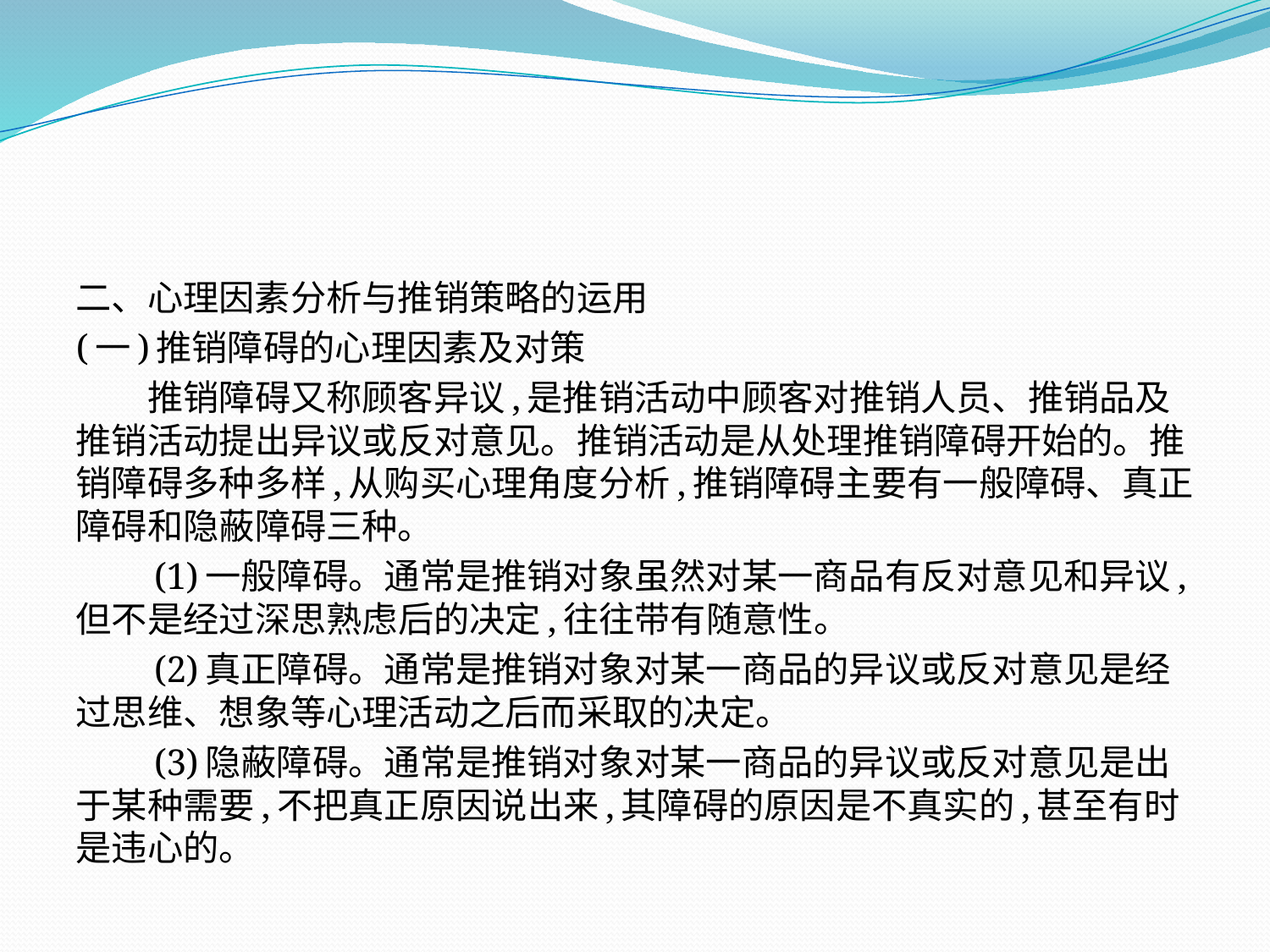

二、心理因素分析与推销策略的运用
(一)推销障碍的心理因素及对策
　　推销障碍又称顾客异议,是推销活动中顾客对推销人员、推销品及推销活动提出异议或反对意见。推销活动是从处理推销障碍开始的。推销障碍多种多样,从购买心理角度分析,推销障碍主要有一般障碍、真正障碍和隐蔽障碍三种。
　　(1)一般障碍。通常是推销对象虽然对某一商品有反对意见和异议,但不是经过深思熟虑后的决定,往往带有随意性。
　　(2)真正障碍。通常是推销对象对某一商品的异议或反对意见是经过思维、想象等心理活动之后而采取的决定。
　　(3)隐蔽障碍。通常是推销对象对某一商品的异议或反对意见是出于某种需要,不把真正原因说出来,其障碍的原因是不真实的,甚至有时是违心的。